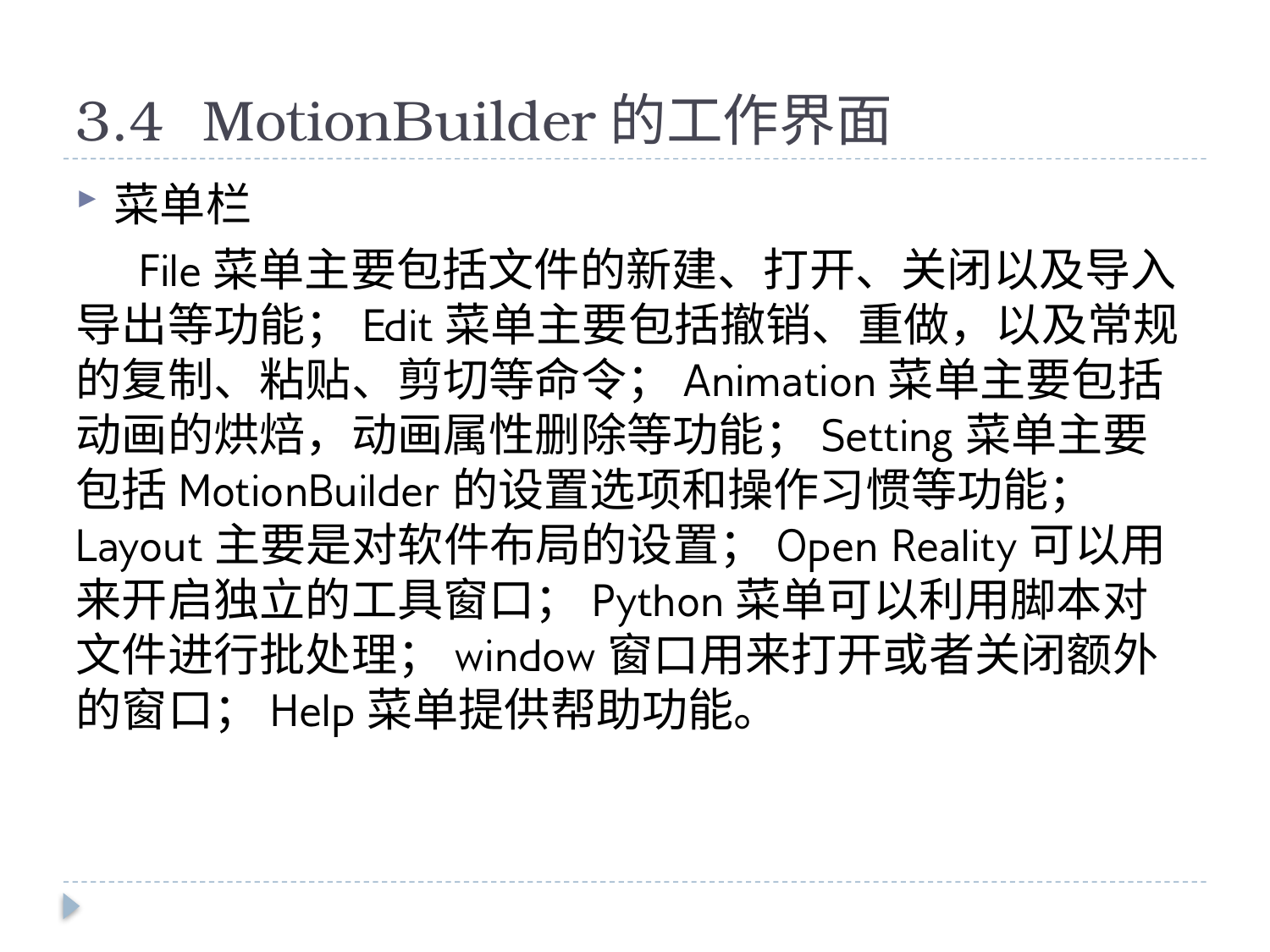

# 3.4	MotionBuilder的工作界面
菜单栏
File菜单主要包括文件的新建、打开、关闭以及导入导出等功能；Edit菜单主要包括撤销、重做，以及常规的复制、粘贴、剪切等命令；Animation菜单主要包括动画的烘焙，动画属性删除等功能；Setting菜单主要包括MotionBuilder的设置选项和操作习惯等功能；Layout主要是对软件布局的设置；Open Reality可以用来开启独立的工具窗口；Python菜单可以利用脚本对文件进行批处理；window窗口用来打开或者关闭额外的窗口；Help菜单提供帮助功能。